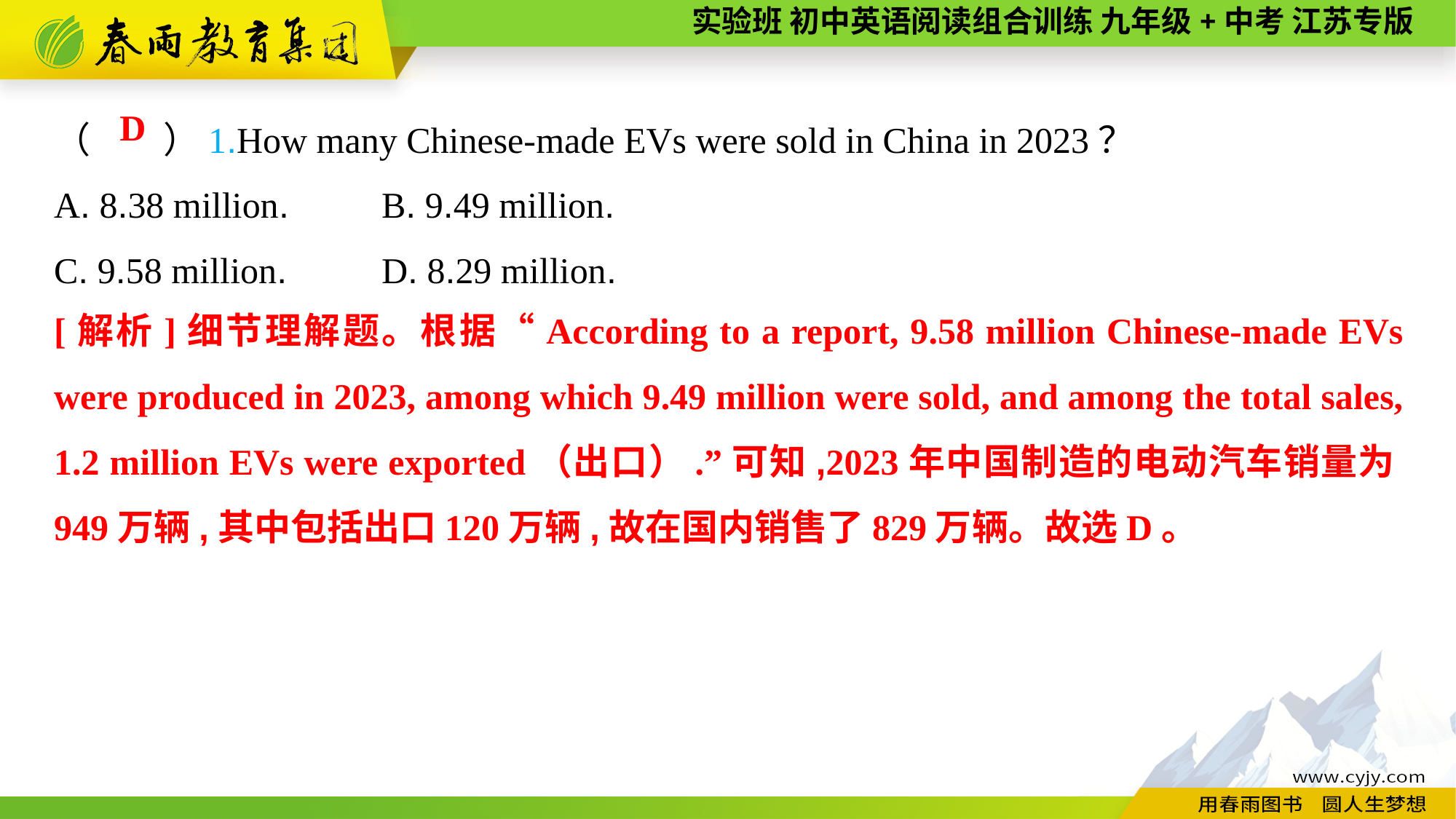

（　　）1.How many Chinese-made EVs were sold in China in 2023？
A. 8.38 million.	B. 9.49 million.
C. 9.58 million.	D. 8.29 million.
D
[解析]细节理解题。根据“According to a report, 9.58 million Chinese-made EVs were produced in 2023, among which 9.49 million were sold, and among the total sales, 1.2 million EVs were exported（出口）.”可知,2023年中国制造的电动汽车销量为949万辆,其中包括出口120万辆,故在国内销售了829万辆。故选D。